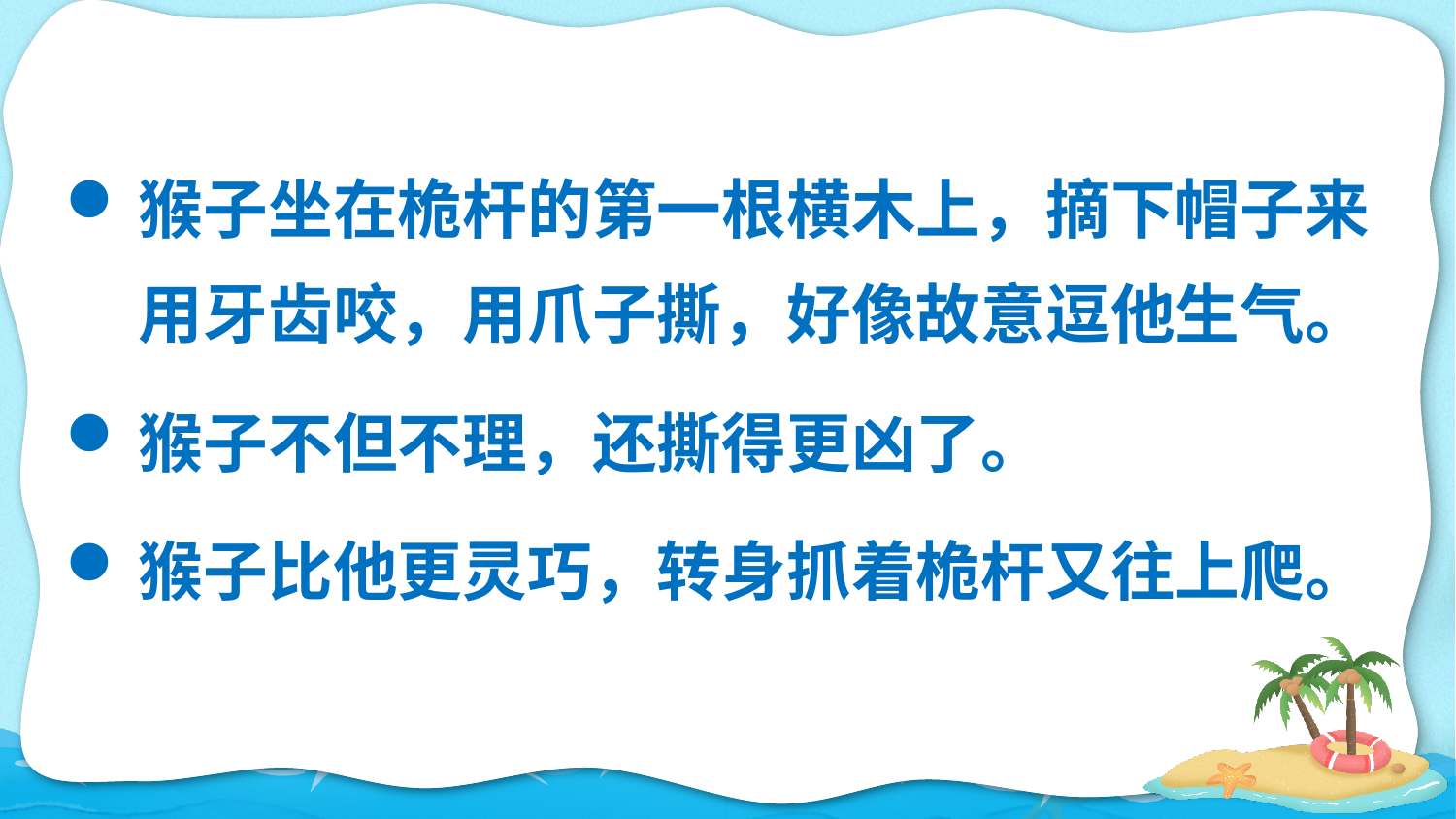

猴子坐在桅杆的第一根横木上，摘下帽子来用牙齿咬，用爪子撕，好像故意逗他生气。
猴子不但不理，还撕得更凶了。
猴子比他更灵巧，转身抓着桅杆又往上爬。